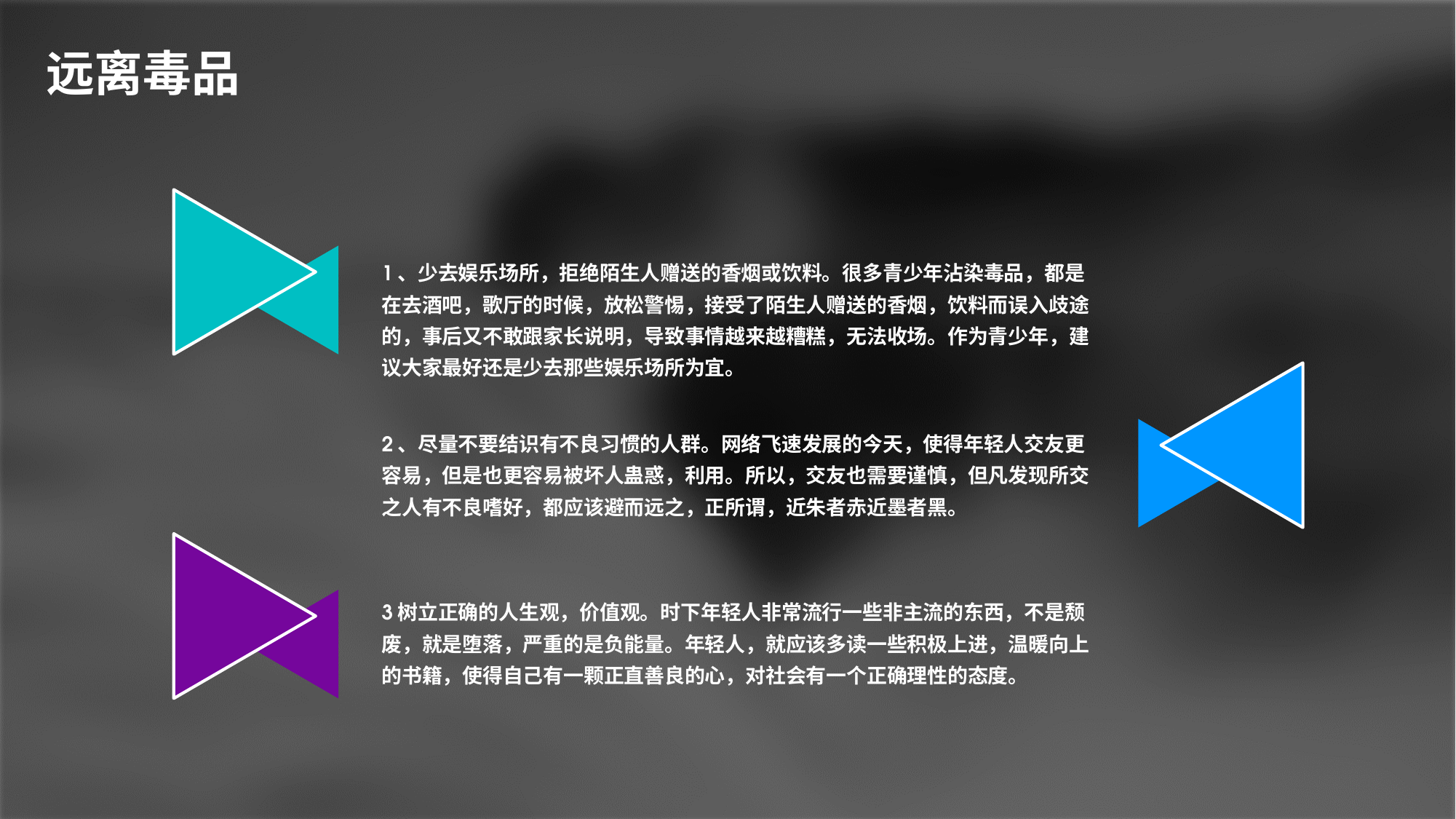

远离毒品

1、少去娱乐场所，拒绝陌生人赠送的香烟或饮料。很多青少年沾染毒品，都是在去酒吧，歌厅的时候，放松警惕，接受了陌生人赠送的香烟，饮料而误入歧途的，事后又不敢跟家长说明，导致事情越来越糟糕，无法收场。作为青少年，建议大家最好还是少去那些娱乐场所为宜。

2、尽量不要结识有不良习惯的人群。网络飞速发展的今天，使得年轻人交友更容易，但是也更容易被坏人蛊惑，利用。所以，交友也需要谨慎，但凡发现所交之人有不良嗜好，都应该避而远之，正所谓，近朱者赤近墨者黑。

3树立正确的人生观，价值观。时下年轻人非常流行一些非主流的东西，不是颓废，就是堕落，严重的是负能量。年轻人，就应该多读一些积极上进，温暖向上的书籍，使得自己有一颗正直善良的心，对社会有一个正确理性的态度。